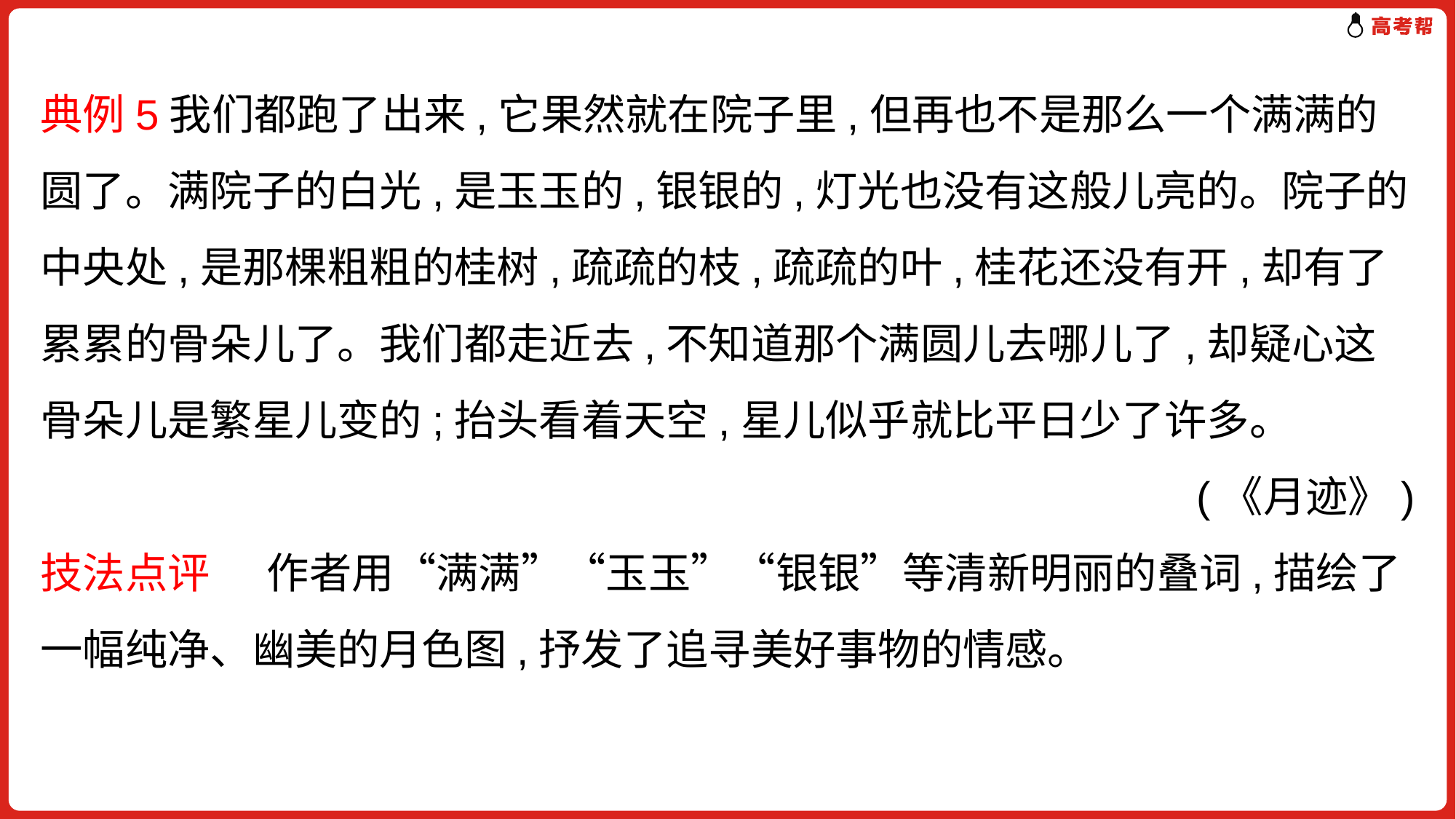

典例5我们都跑了出来,它果然就在院子里,但再也不是那么一个满满的圆了。满院子的白光,是玉玉的,银银的,灯光也没有这般儿亮的。院子的中央处,是那棵粗粗的桂树,疏疏的枝,疏疏的叶,桂花还没有开,却有了累累的骨朵儿了。我们都走近去,不知道那个满圆儿去哪儿了,却疑心这骨朵儿是繁星儿变的;抬头看着天空,星儿似乎就比平日少了许多。
(《月迹》)
技法点评      作者用“满满”“玉玉”“银银”等清新明丽的叠词,描绘了一幅纯净、幽美的月色图,抒发了追寻美好事物的情感。